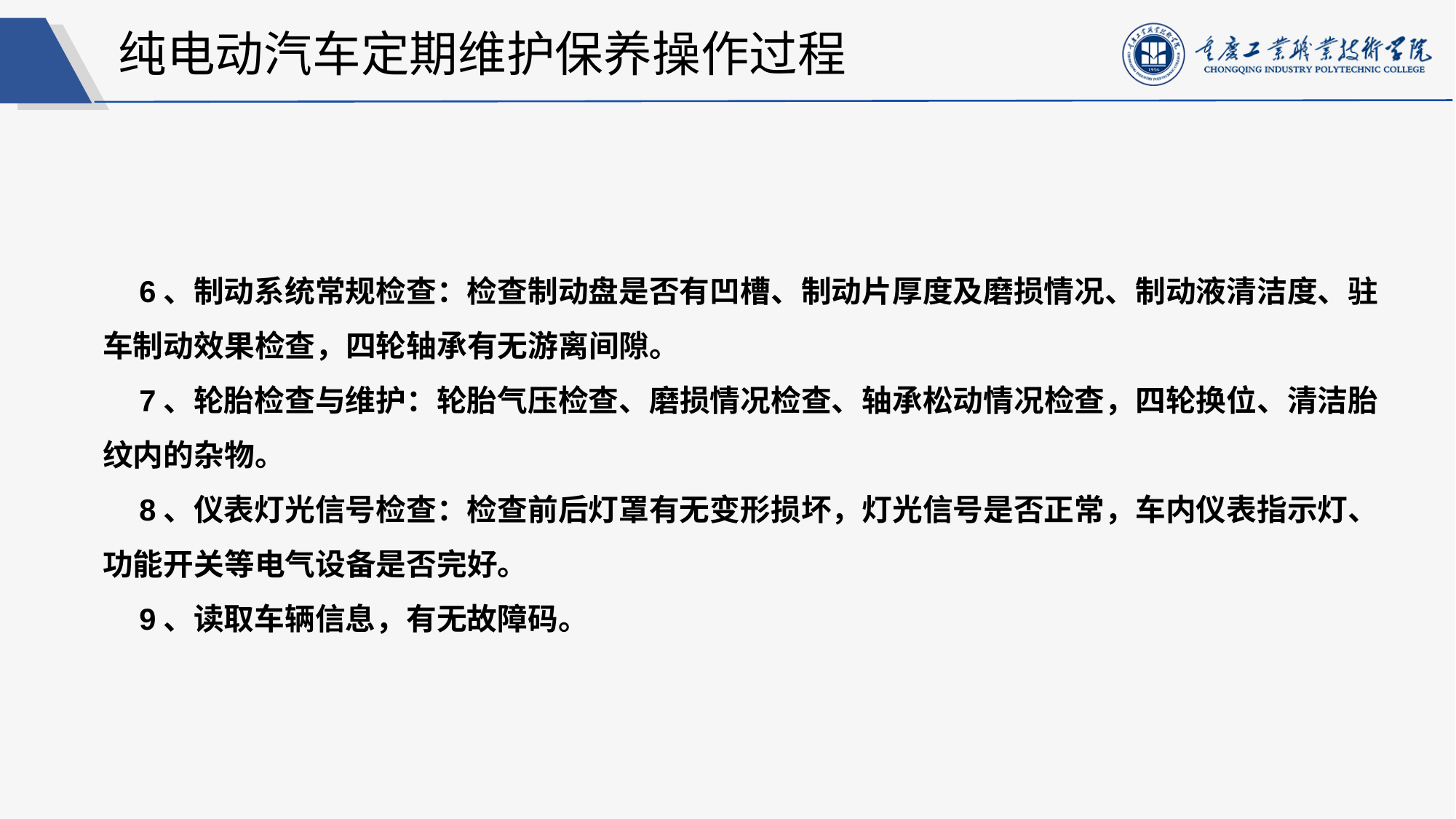

纯电动汽车定期维护保养操作过程
6、制动系统常规检查：检查制动盘是否有凹槽、制动片厚度及磨损情况、制动液清洁度、驻车制动效果检查，四轮轴承有无游离间隙。
7、轮胎检查与维护：轮胎气压检查、磨损情况检查、轴承松动情况检查，四轮换位、清洁胎纹内的杂物。
8、仪表灯光信号检查：检查前后灯罩有无变形损坏，灯光信号是否正常，车内仪表指示灯、功能开关等电气设备是否完好。
9、读取车辆信息，有无故障码。